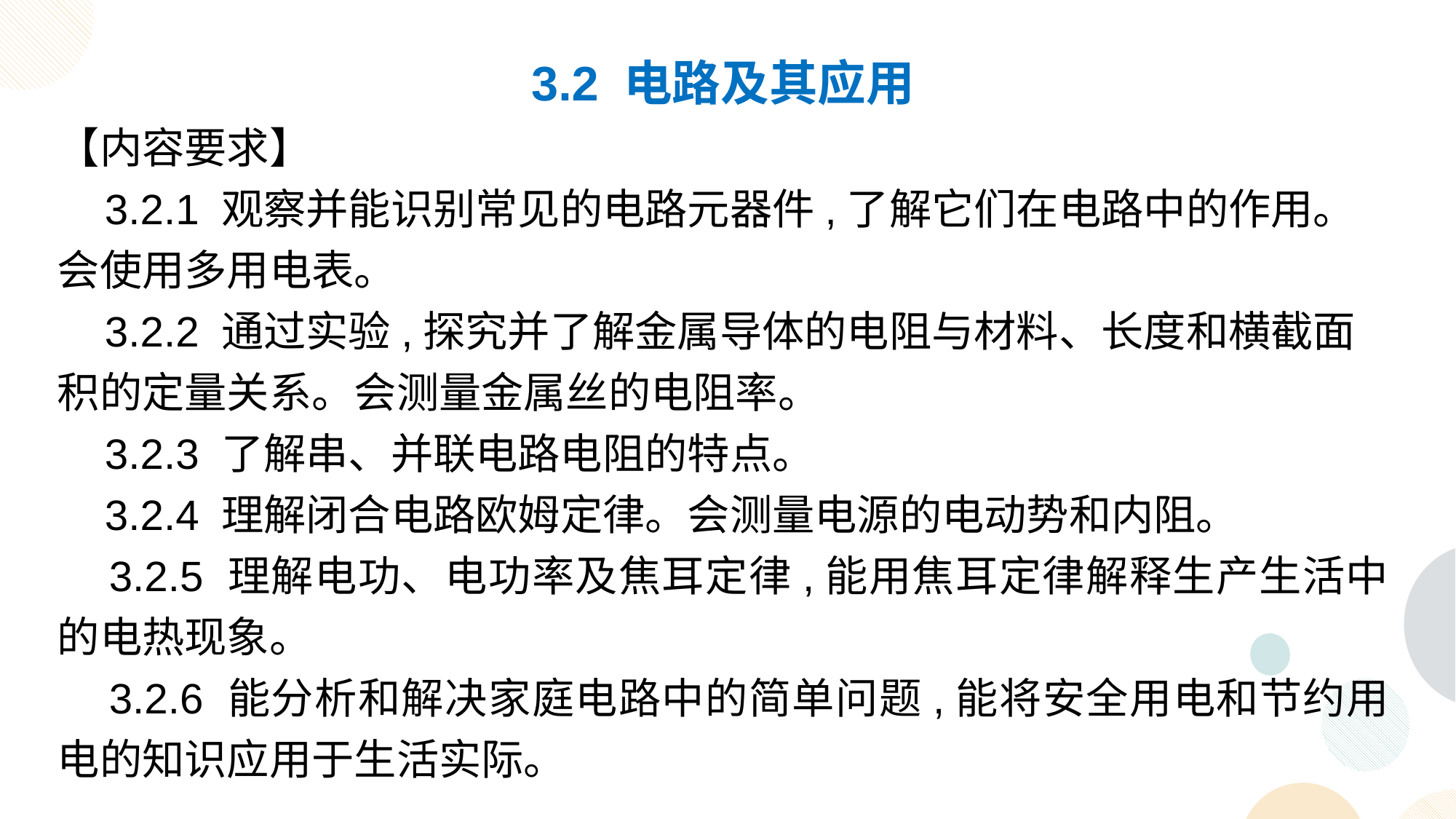

3.2 电路及其应用
【内容要求】
    3.2.1 观察并能识别常见的电路元器件,了解它们在电路中的作用。会使用多用电表。
    3.2.2 通过实验,探究并了解金属导体的电阻与材料、长度和横截面积的定量关系。会测量金属丝的电阻率。
    3.2.3 了解串、并联电路电阻的特点。
    3.2.4 理解闭合电路欧姆定律。会测量电源的电动势和内阻。
    3.2.5 理解电功、电功率及焦耳定律,能用焦耳定律解释生产生活中的电热现象。
    3.2.6 能分析和解决家庭电路中的简单问题,能将安全用电和节约用电的知识应用于生活实际。